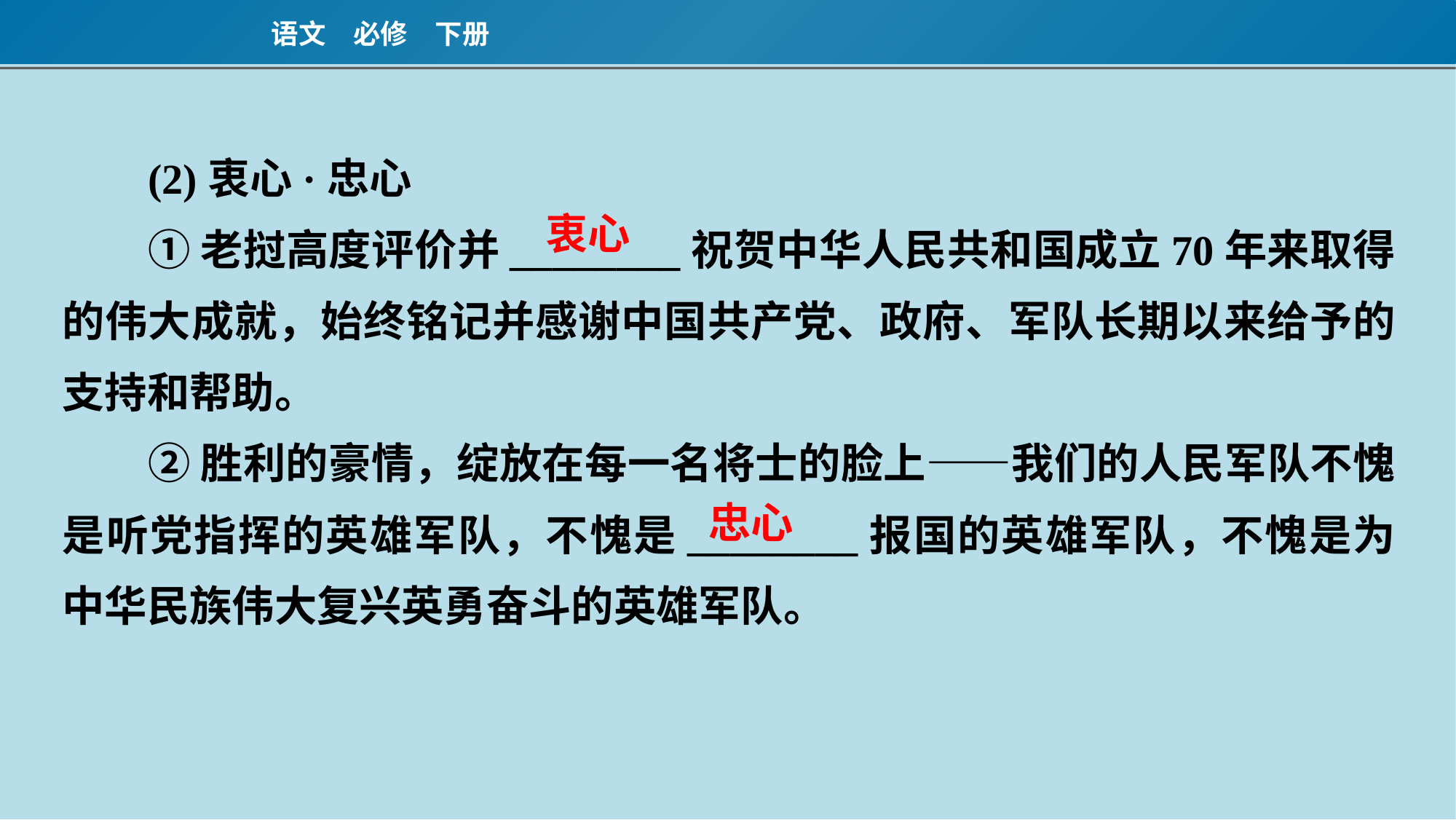

(2)衷心·忠心
①老挝高度评价并________祝贺中华人民共和国成立70年来取得的伟大成就，始终铭记并感谢中国共产党、政府、军队长期以来给予的支持和帮助。
②胜利的豪情，绽放在每一名将士的脸上——我们的人民军队不愧是听党指挥的英雄军队，不愧是________报国的英雄军队，不愧是为中华民族伟大复兴英勇奋斗的英雄军队。
衷心
忠心